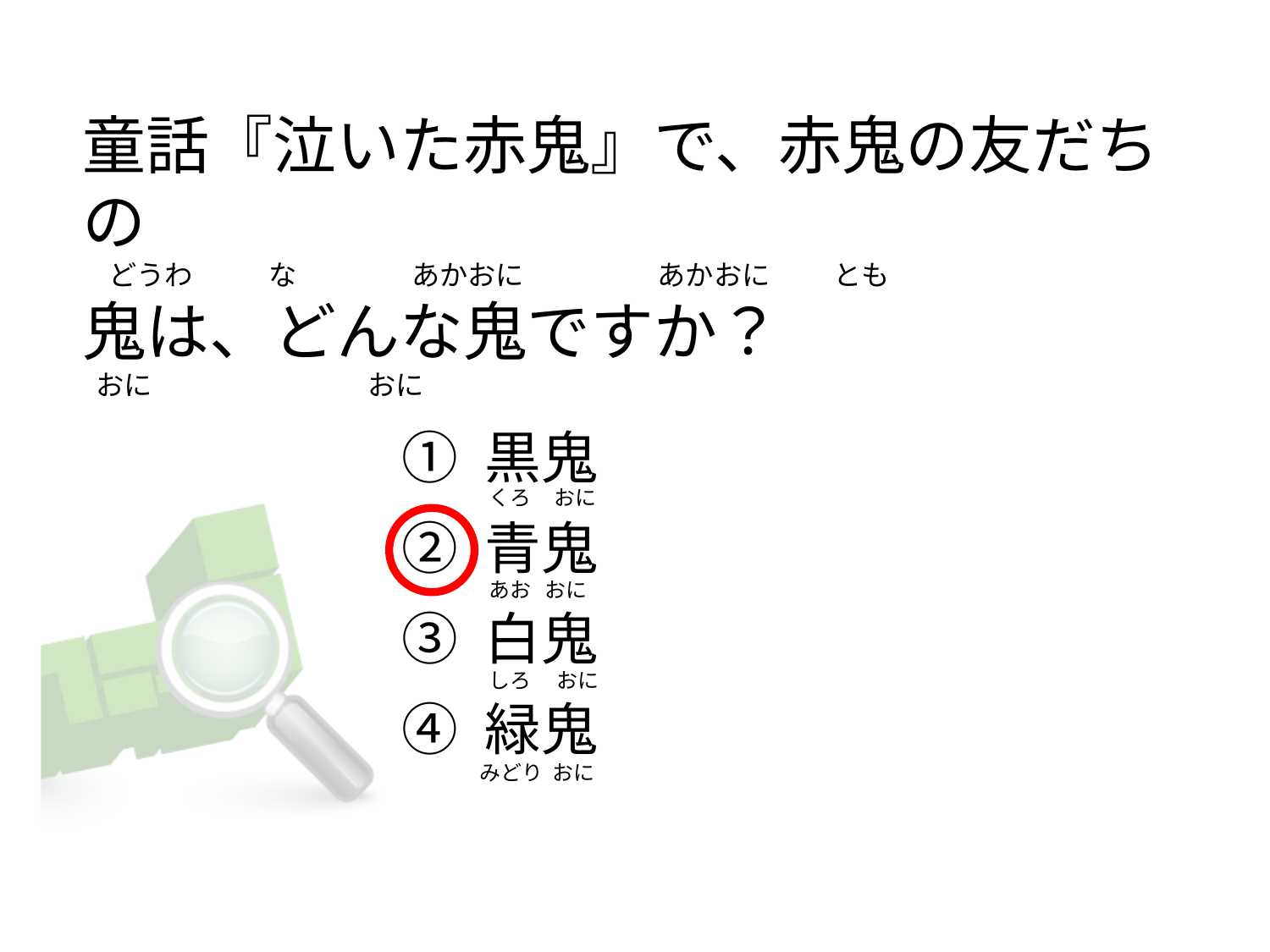

童話『泣いた赤鬼』で、赤鬼の友だちの
   どうわ            な                  あかおに                     あかおに          とも
鬼は、どんな鬼ですか？
 おに                                  おに
① 黒鬼
② 青鬼
③ 白鬼
④ 緑鬼
 くろ     おに

 あお   おに
 しろ　 おに
みどり  おに